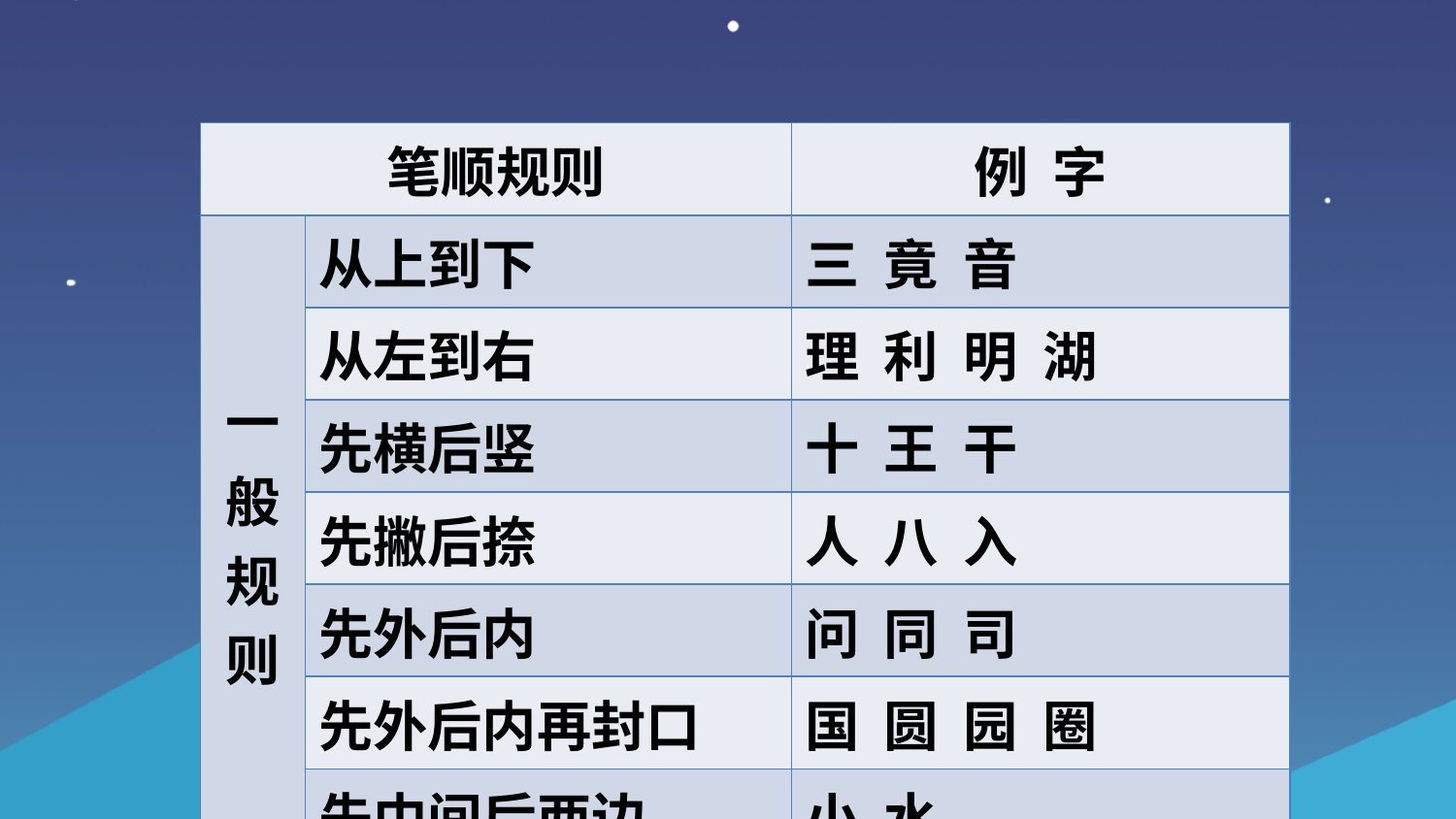

| 笔顺规则 |  | 例 字 |
| --- | --- | --- |
| 一般规则 | 从上到下 | 三 竟 音 |
|  | 从左到右 | 理 利 明 湖 |
|  | 先横后竖 | 十 王 干 |
|  | 先撇后捺 | 人 八 入 |
|  | 先外后内 | 问 同 司 |
|  | 先外后内再封口 | 国 圆 园 圈 |
|  | 先中间后两边 | 小 水 |